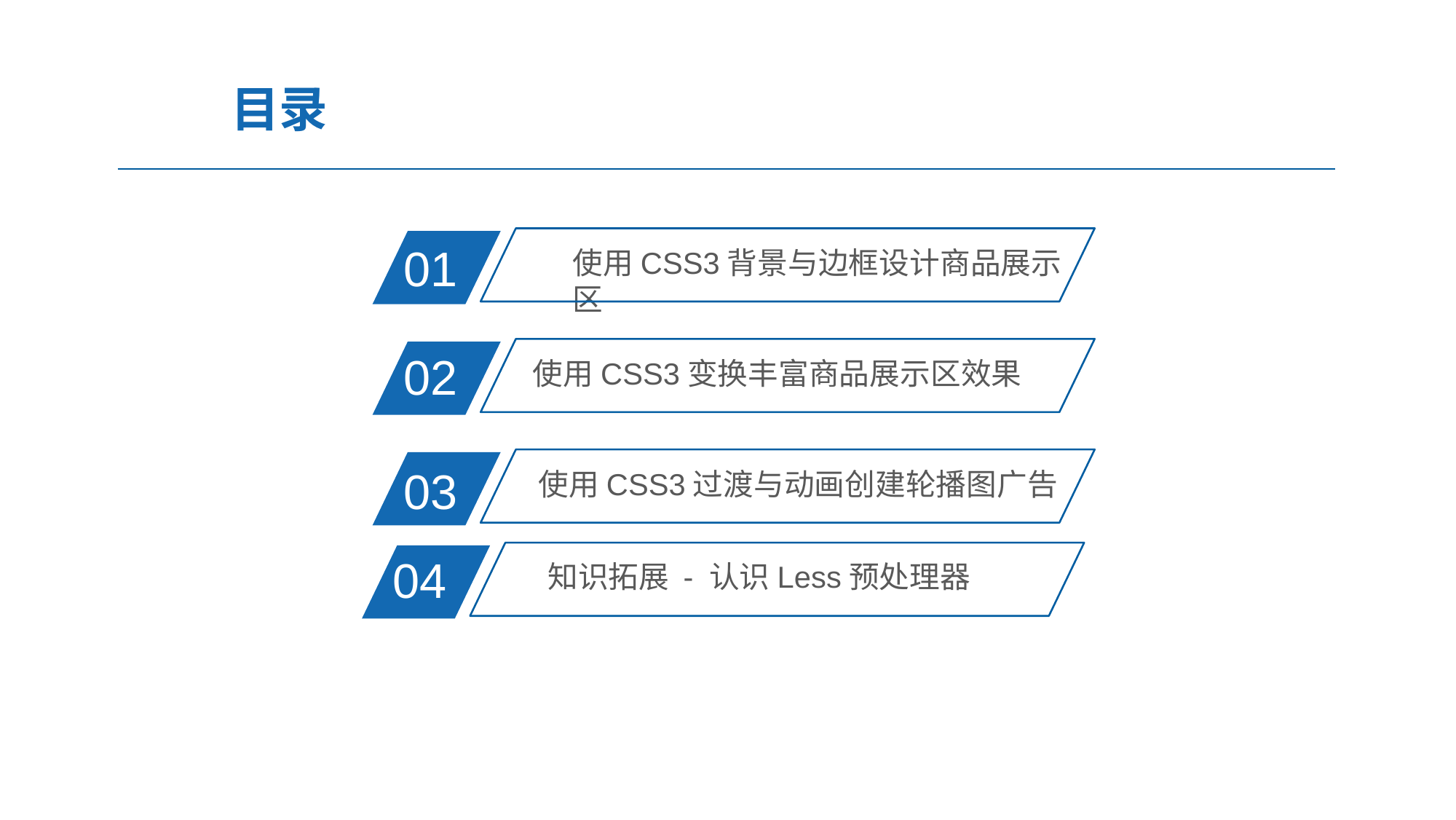

目录

使用CSS3背景与边框设计商品展示区

01

使用CSS3变换丰富商品展示区效果
02

使用CSS3过渡与动画创建轮播图广告

03

知识拓展 - 认识Less预处理器
04